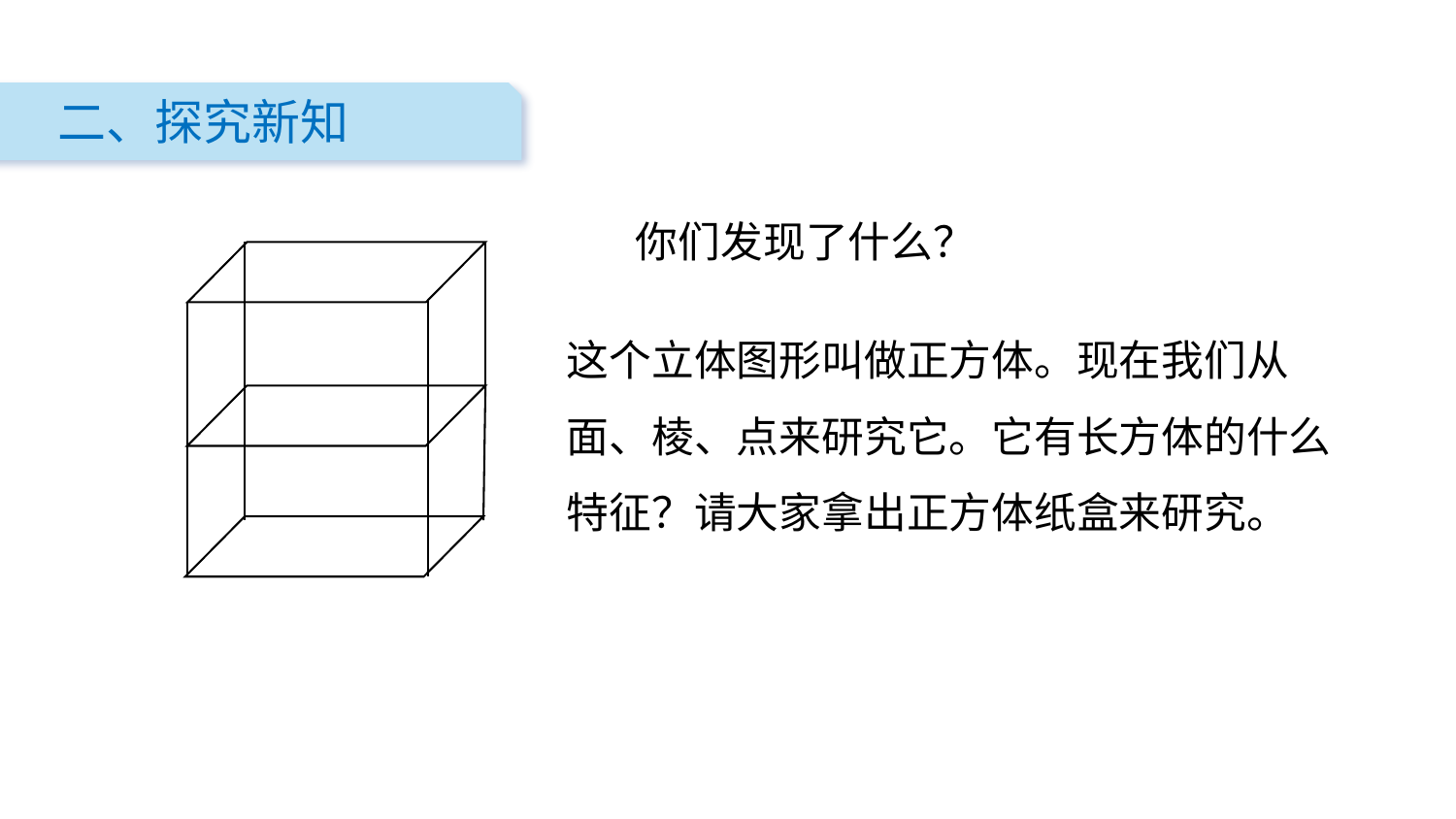

二、探究新知
你们发现了什么？

这个立体图形叫做正方体。现在我们从面、棱、点来研究它。它有长方体的什么特征？请大家拿出正方体纸盒来研究。